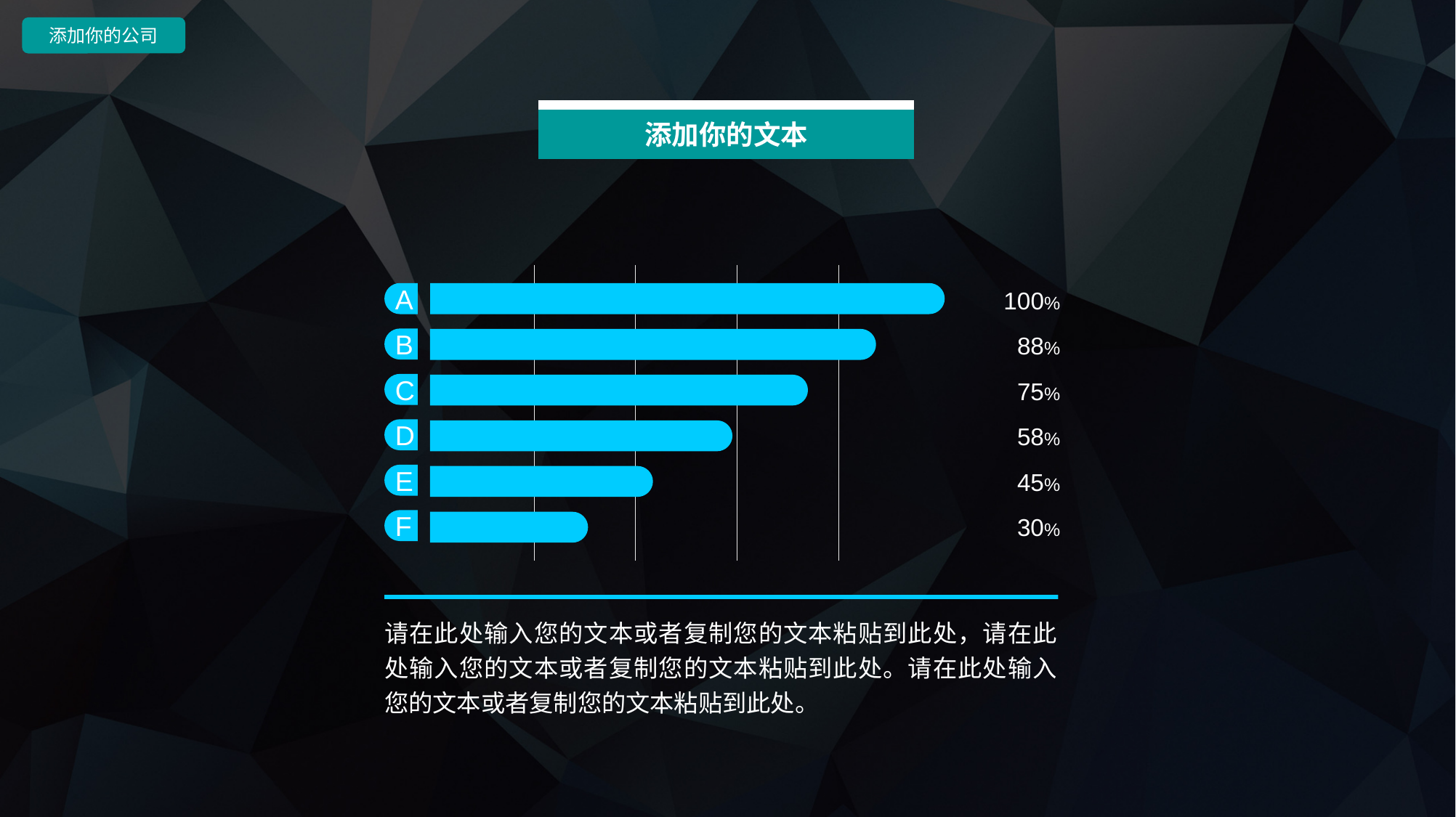

添加你的公司

添加你的文本

100%
A

88%
B
75%

C
58%
D

45%
E
30%
F
请在此处输入您的文本或者复制您的文本粘贴到此处，请在此处输入您的文本或者复制您的文本粘贴到此处。请在此处输入您的文本或者复制您的文本粘贴到此处。